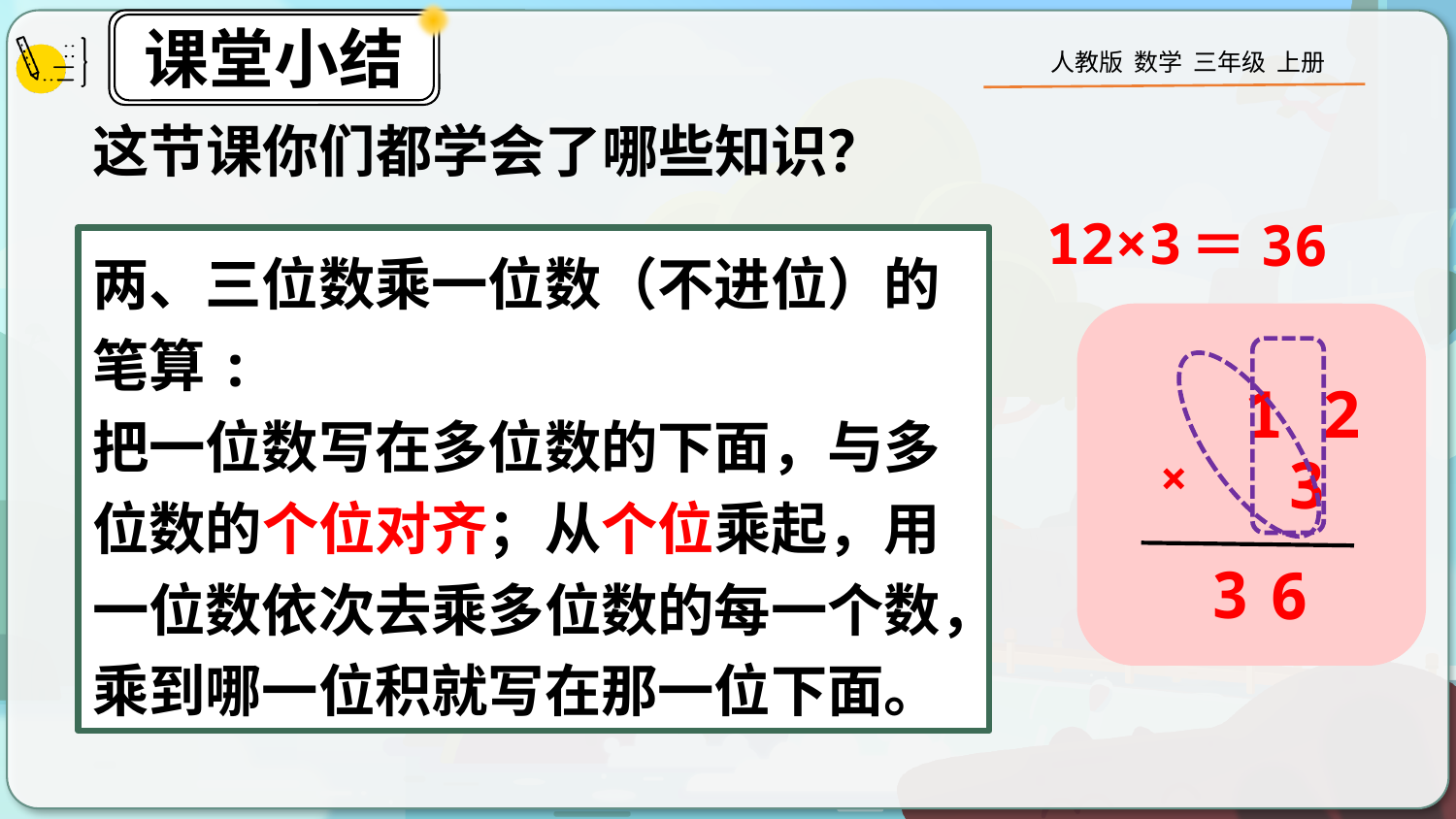

这节课你们都学会了哪些知识？
12×3
＝36
两、三位数乘一位数（不进位）的笔算:
把一位数写在多位数的下面，与多位数的个位对齐；从个位乘起，用一位数依次去乘多位数的每一个数，乘到哪一位积就写在那一位下面。

      1 2
  3
×
3
6